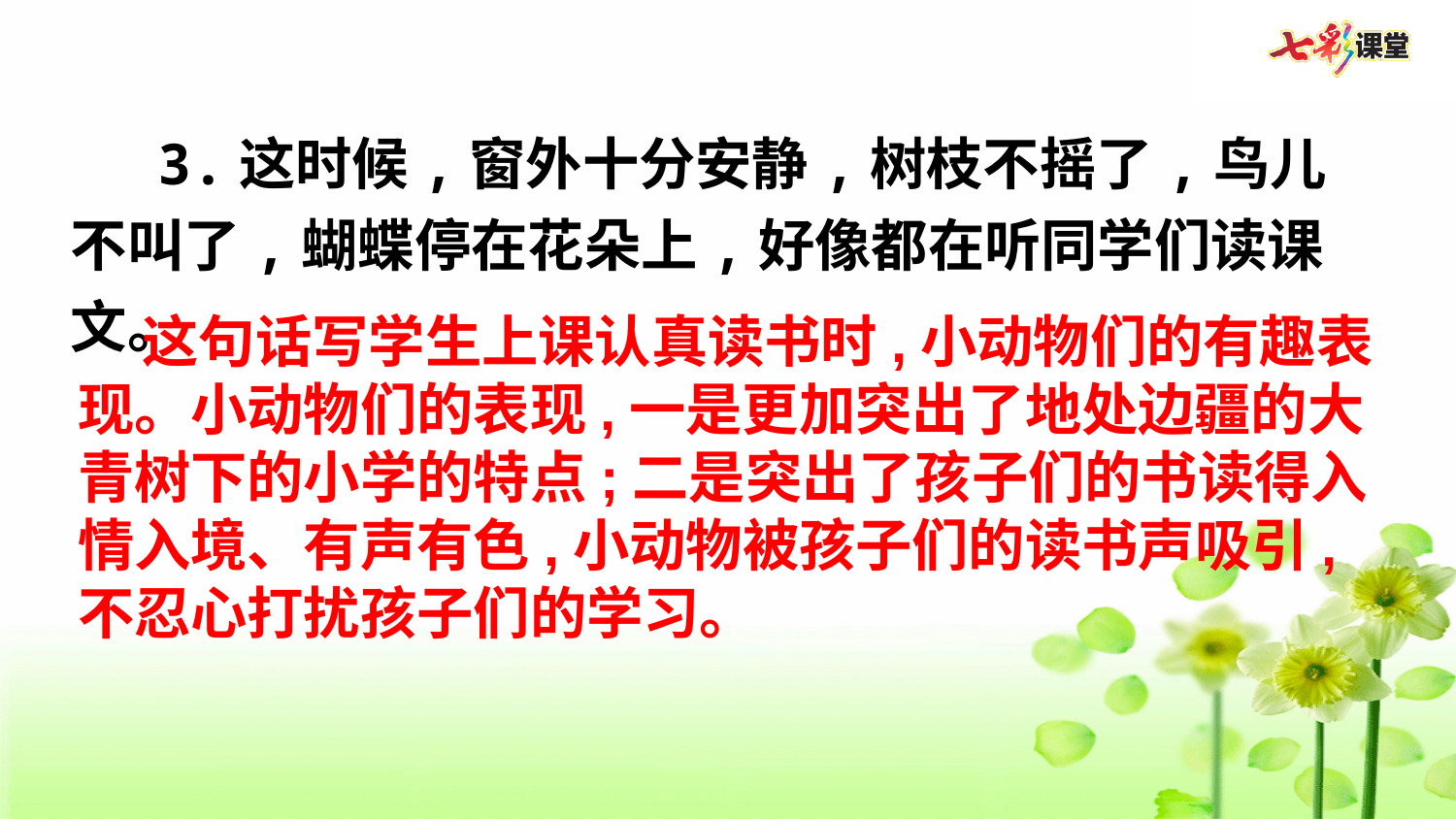

3.这时候,窗外十分安静,树枝不摇了,鸟儿不叫了,蝴蝶停在花朵上,好像都在听同学们读课文。
    这句话写学生上课认真读书时,小动物们的有趣表现。小动物们的表现,一是更加突出了地处边疆的大青树下的小学的特点;二是突出了孩子们的书读得入情入境、有声有色,小动物被孩子们的读书声吸引,不忍心打扰孩子们的学习。